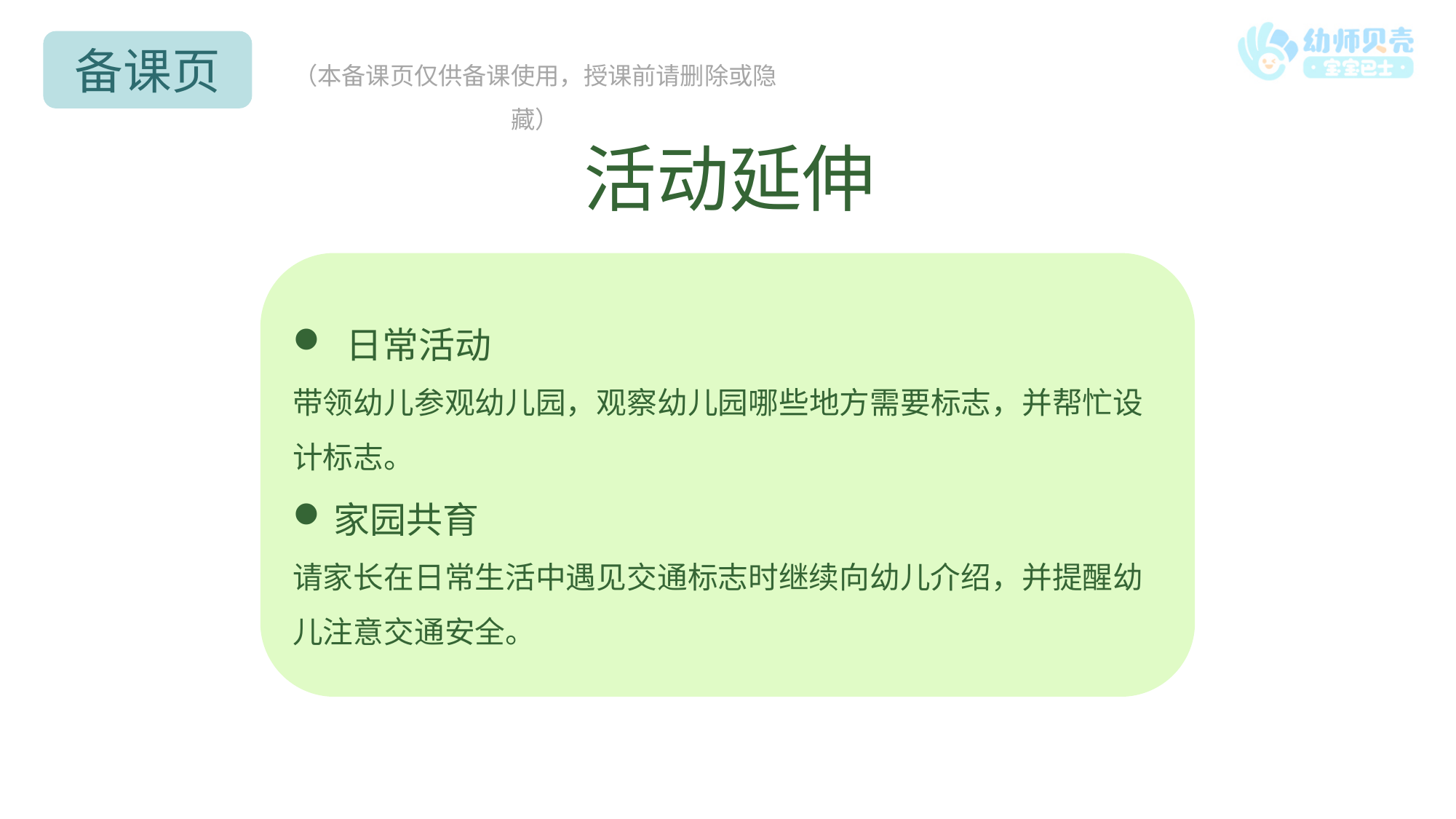

备课页
（本备课页仅供备课使用，授课前请删除或隐藏）
# 活动延伸
 日常活动
带领幼儿参观幼儿园，观察幼儿园哪些地方需要标志，并帮忙设计标志。
家园共育
请家长在日常生活中遇见交通标志时继续向幼儿介绍，并提醒幼儿注意交通安全。